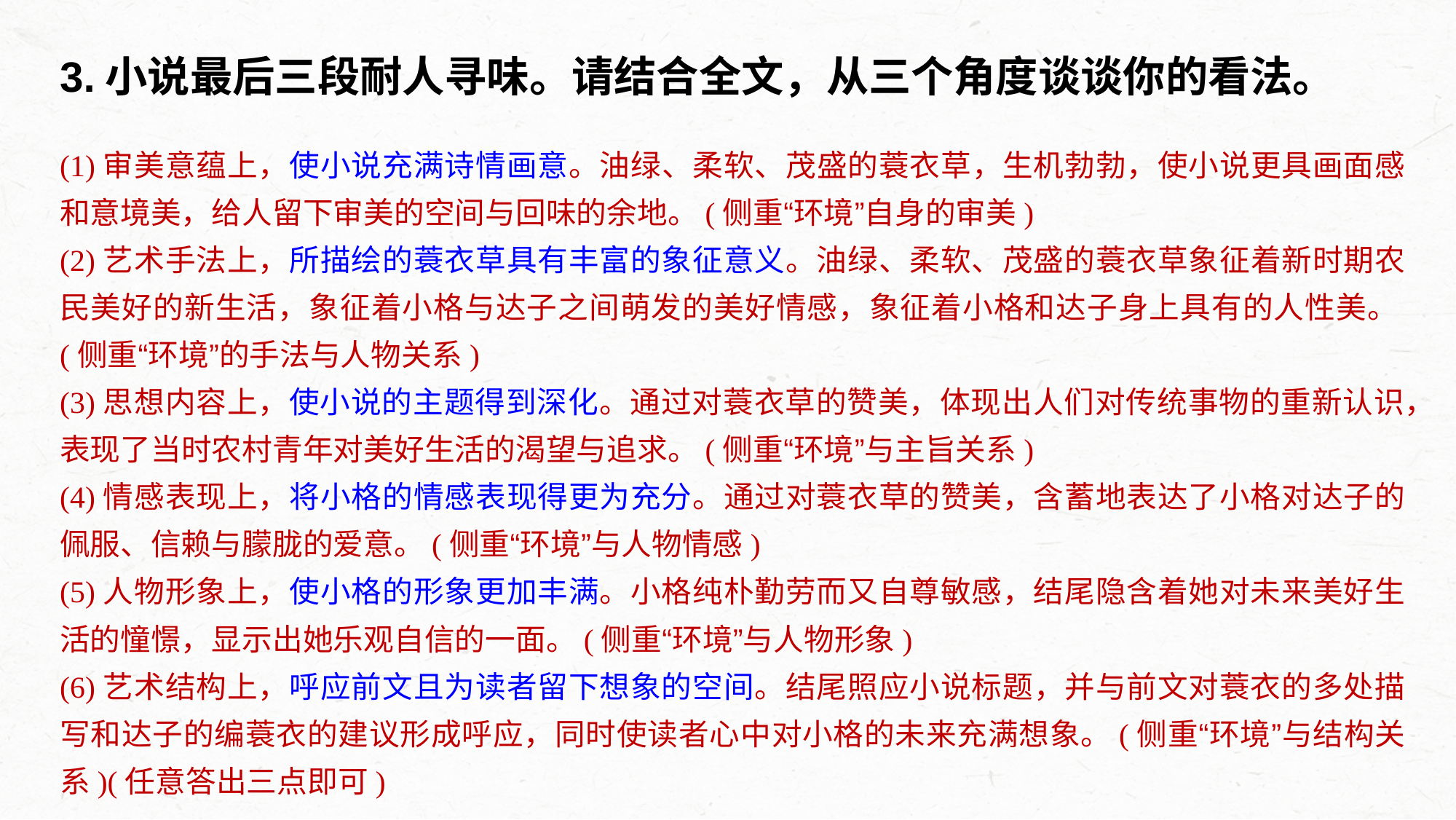

3.小说最后三段耐人寻味。请结合全文，从三个角度谈谈你的看法。
(1)审美意蕴上，使小说充满诗情画意。油绿、柔软、茂盛的蓑衣草，生机勃勃，使小说更具画面感和意境美，给人留下审美的空间与回味的余地。(侧重“环境”自身的审美)
(2)艺术手法上，所描绘的蓑衣草具有丰富的象征意义。油绿、柔软、茂盛的蓑衣草象征着新时期农民美好的新生活，象征着小格与达子之间萌发的美好情感，象征着小格和达子身上具有的人性美。(侧重“环境”的手法与人物关系)
(3)思想内容上，使小说的主题得到深化。通过对蓑衣草的赞美，体现出人们对传统事物的重新认识，表现了当时农村青年对美好生活的渴望与追求。(侧重“环境”与主旨关系)
(4)情感表现上，将小格的情感表现得更为充分。通过对蓑衣草的赞美，含蓄地表达了小格对达子的佩服、信赖与朦胧的爱意。(侧重“环境”与人物情感)
(5)人物形象上，使小格的形象更加丰满。小格纯朴勤劳而又自尊敏感，结尾隐含着她对未来美好生活的憧憬，显示出她乐观自信的一面。(侧重“环境”与人物形象)
(6)艺术结构上，呼应前文且为读者留下想象的空间。结尾照应小说标题，并与前文对蓑衣的多处描写和达子的编蓑衣的建议形成呼应，同时使读者心中对小格的未来充满想象。(侧重“环境”与结构关系)(任意答出三点即可)